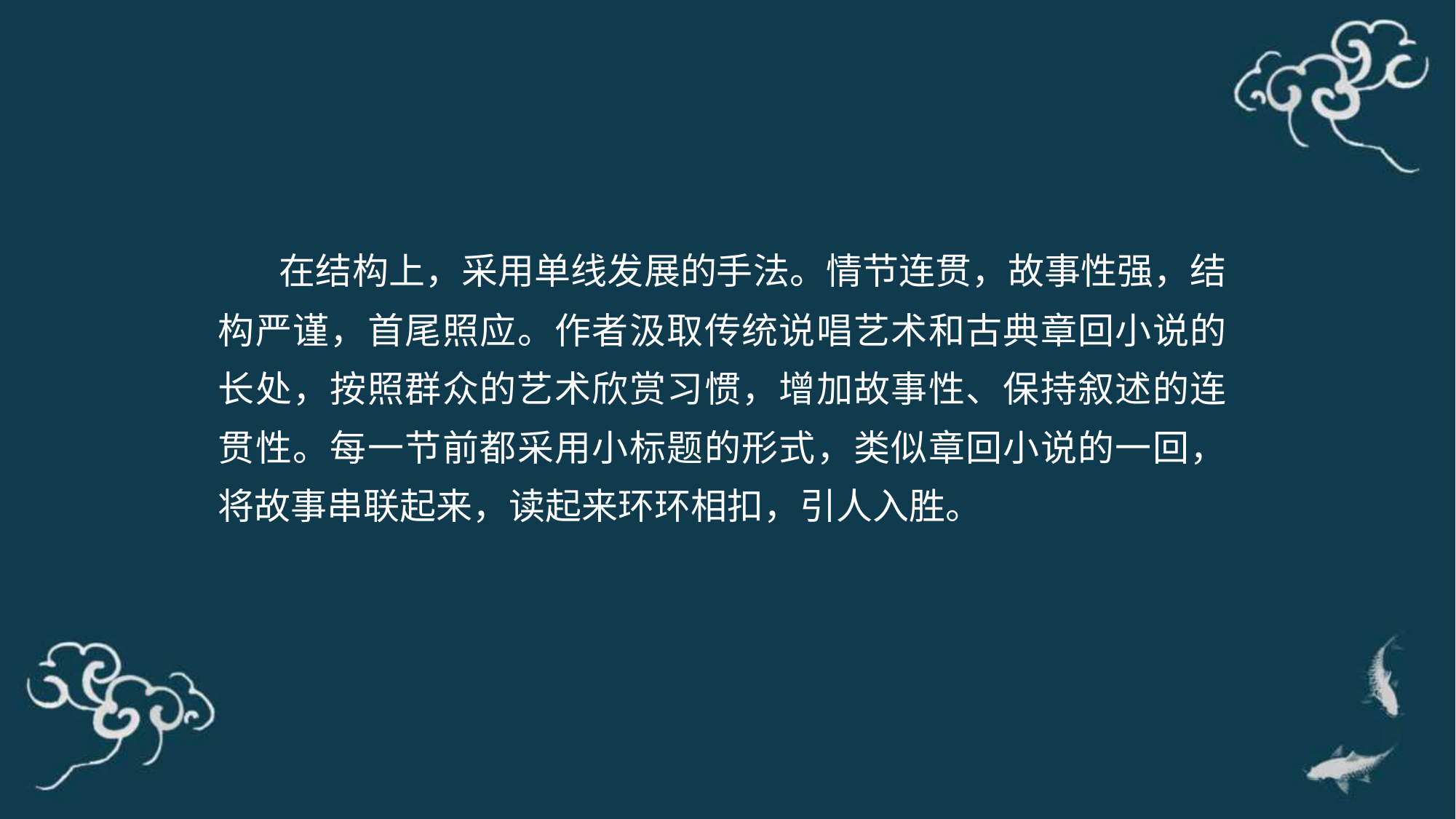

在结构上，采用单线发展的手法。情节连贯，故事性强，结构严谨，首尾照应。作者汲取传统说唱艺术和古典章回小说的长处，按照群众的艺术欣赏习惯，增加故事性、保持叙述的连贯性。每一节前都采用小标题的形式，类似章回小说的一回，将故事串联起来，读起来环环相扣，引人入胜。